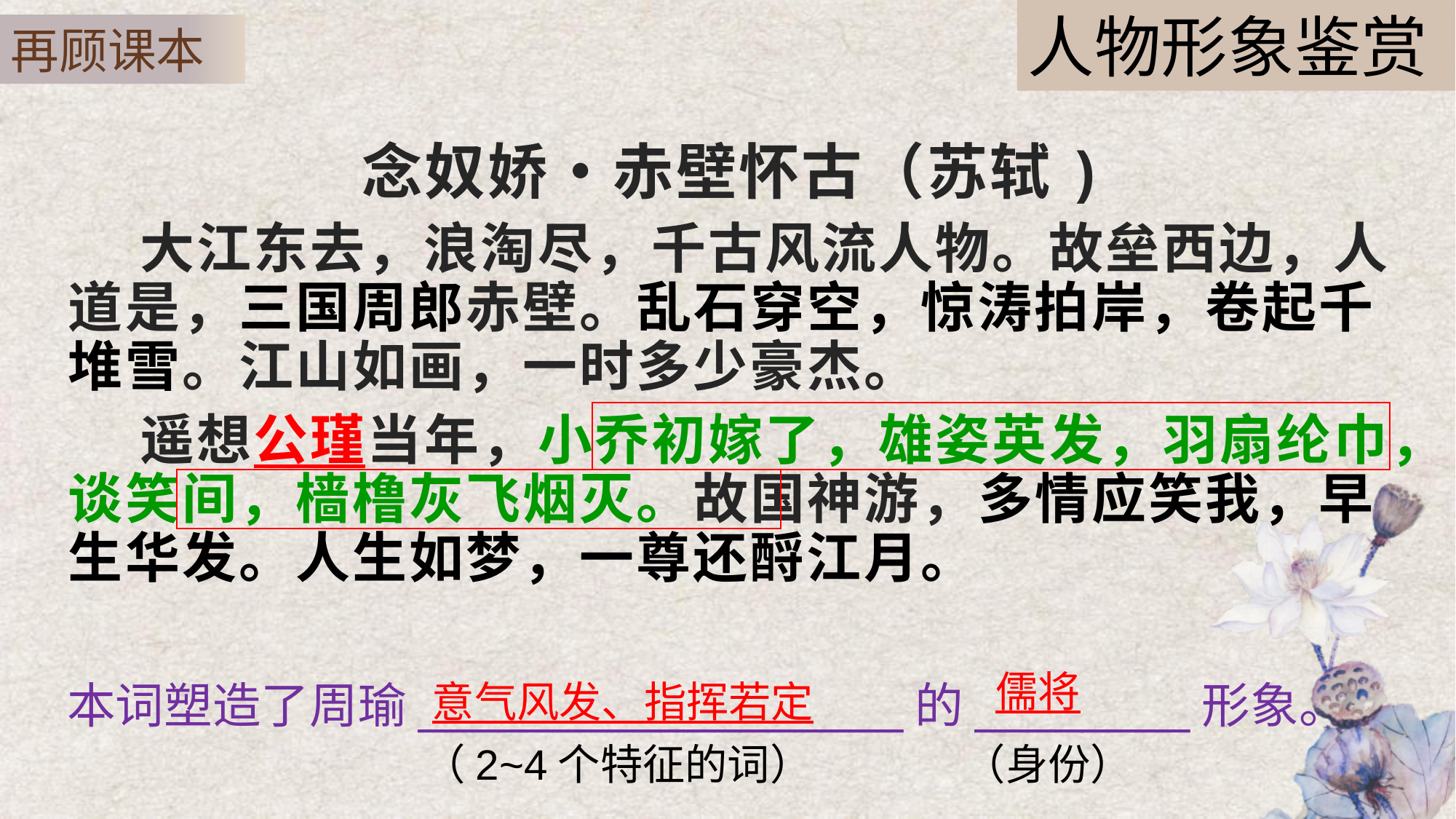

人物形象鉴赏
再顾课本
念奴娇•赤壁怀古（苏轼)
    大江东去，浪淘尽，千古风流人物。故垒西边，人道是，三国周郎赤壁。乱石穿空，惊涛拍岸，卷起千堆雪。江山如画，一时多少豪杰。
    遥想公瑾当年，小乔初嫁了，雄姿英发，羽扇纶巾，谈笑间，樯橹灰飞烟灭。故国神游，多情应笑我，早生华发。人生如梦，一尊还酹江月。

儒将
本词塑造了周瑜__________________的________形象。

意气风发、指挥若定
（2~4个特征的词）                （身份）